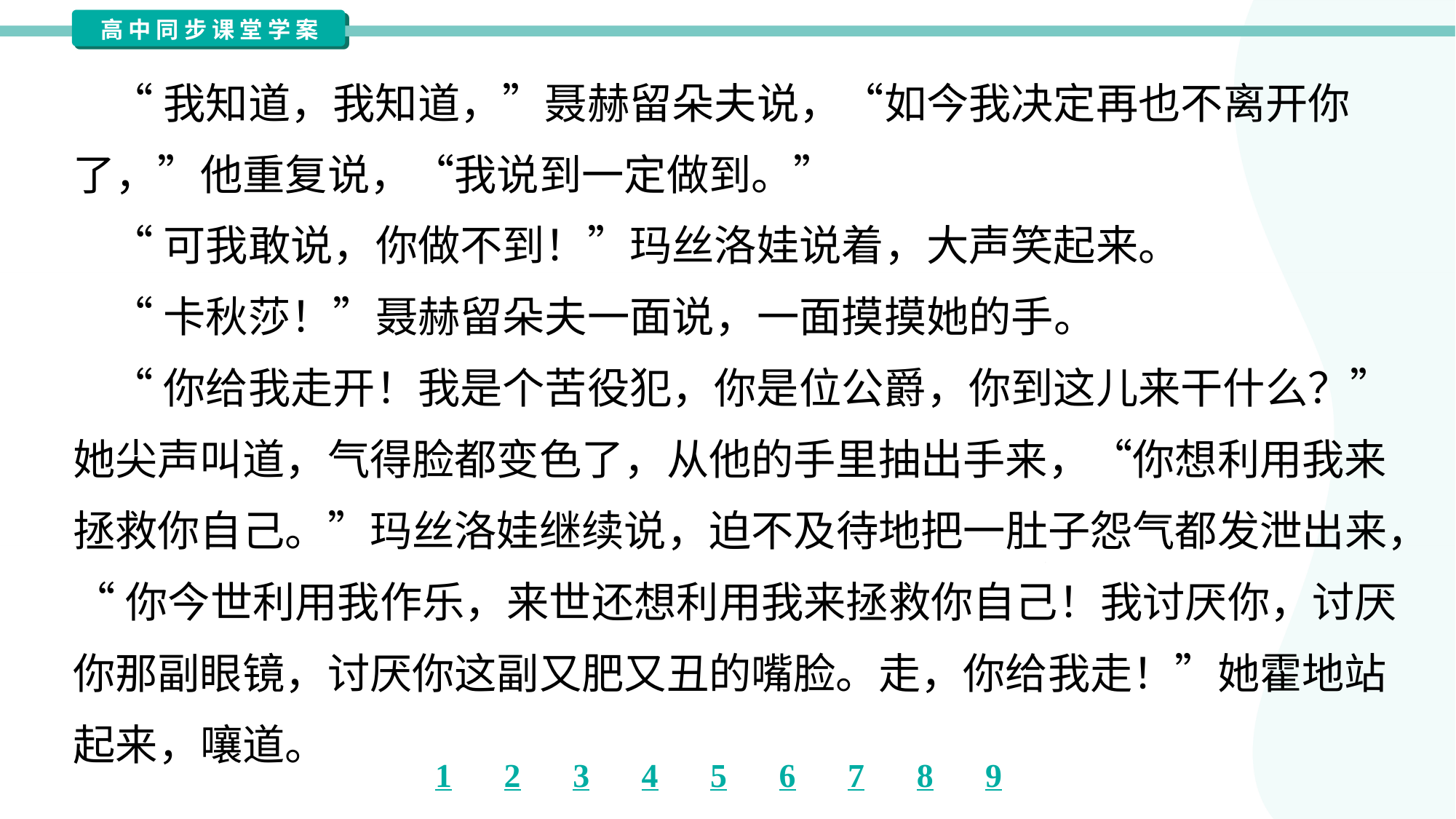

“我知道，我知道，”聂赫留朵夫说，“如今我决定再也不离开你
了，”他重复说，“我说到一定做到。”
    “可我敢说，你做不到！”玛丝洛娃说着，大声笑起来。
    “卡秋莎！”聂赫留朵夫一面说，一面摸摸她的手。
    “你给我走开！我是个苦役犯，你是位公爵，你到这儿来干什么？”
她尖声叫道，气得脸都变色了，从他的手里抽出手来，“你想利用我来
拯救你自己。”玛丝洛娃继续说，迫不及待地把一肚子怨气都发泄出来，
“你今世利用我作乐，来世还想利用我来拯救你自己！我讨厌你，讨厌
你那副眼镜，讨厌你这副又肥又丑的嘴脸。走，你给我走！”她霍地站
起来，嚷道。